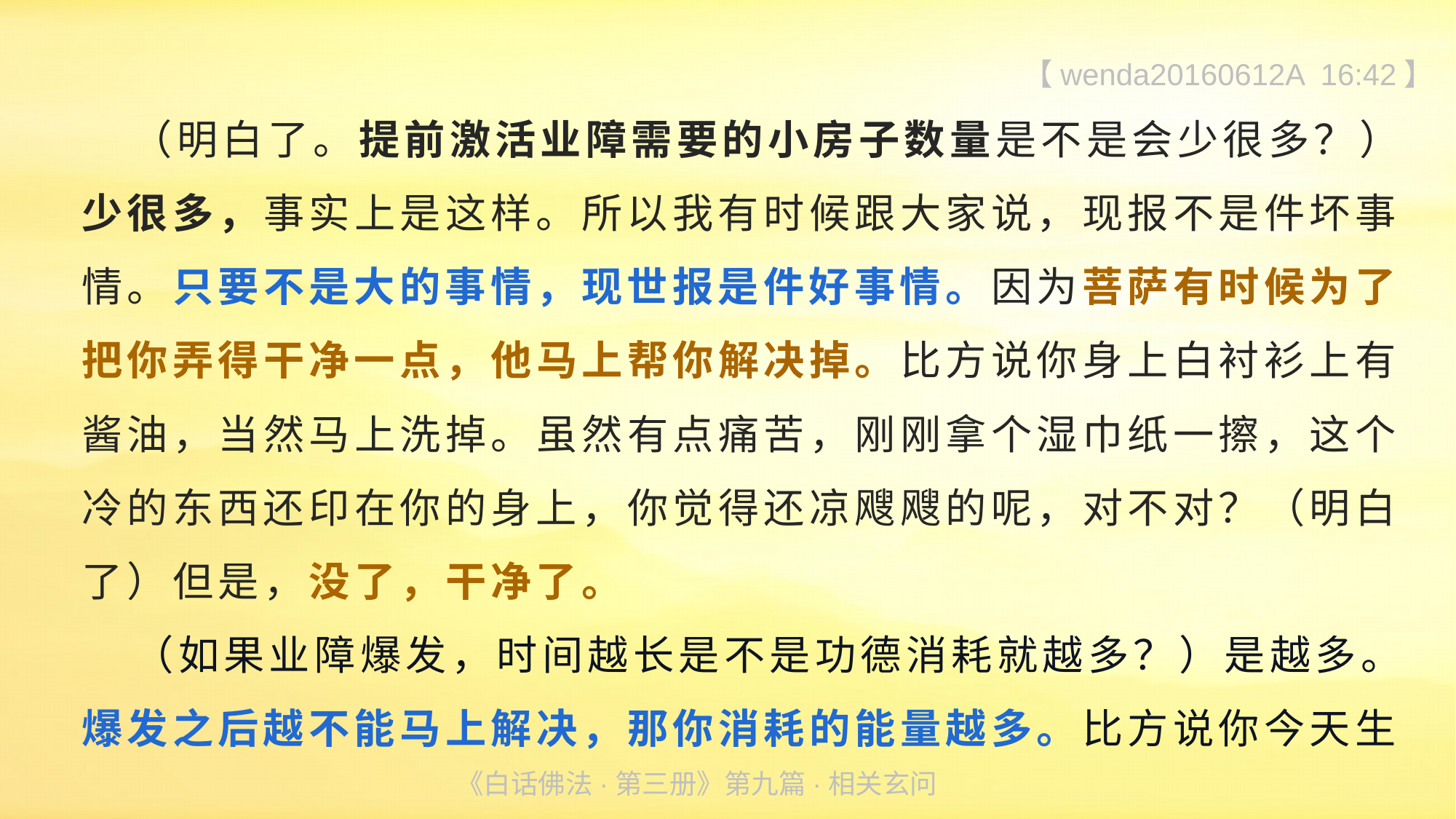

【wenda20160612A  16:42】
   （明白了。提前激活业障需要的小房子数量是不是会少很多？）少很多，事实上是这样。所以我有时候跟大家说，现报不是件坏事情。只要不是大的事情，现世报是件好事情。因为菩萨有时候为了把你弄得干净一点，他马上帮你解决掉。比方说你身上白衬衫上有酱油，当然马上洗掉。虽然有点痛苦，刚刚拿个湿巾纸一擦，这个冷的东西还印在你的身上，你觉得还凉飕飕的呢，对不对？（明白了）但是，没了，干净了。
   （如果业障爆发，时间越长是不是功德消耗就越多？）是越多。爆发之后越不能马上解决，那你消耗的能量越多。比方说你今天生
《白话佛法·第三册》第九篇·相关玄问